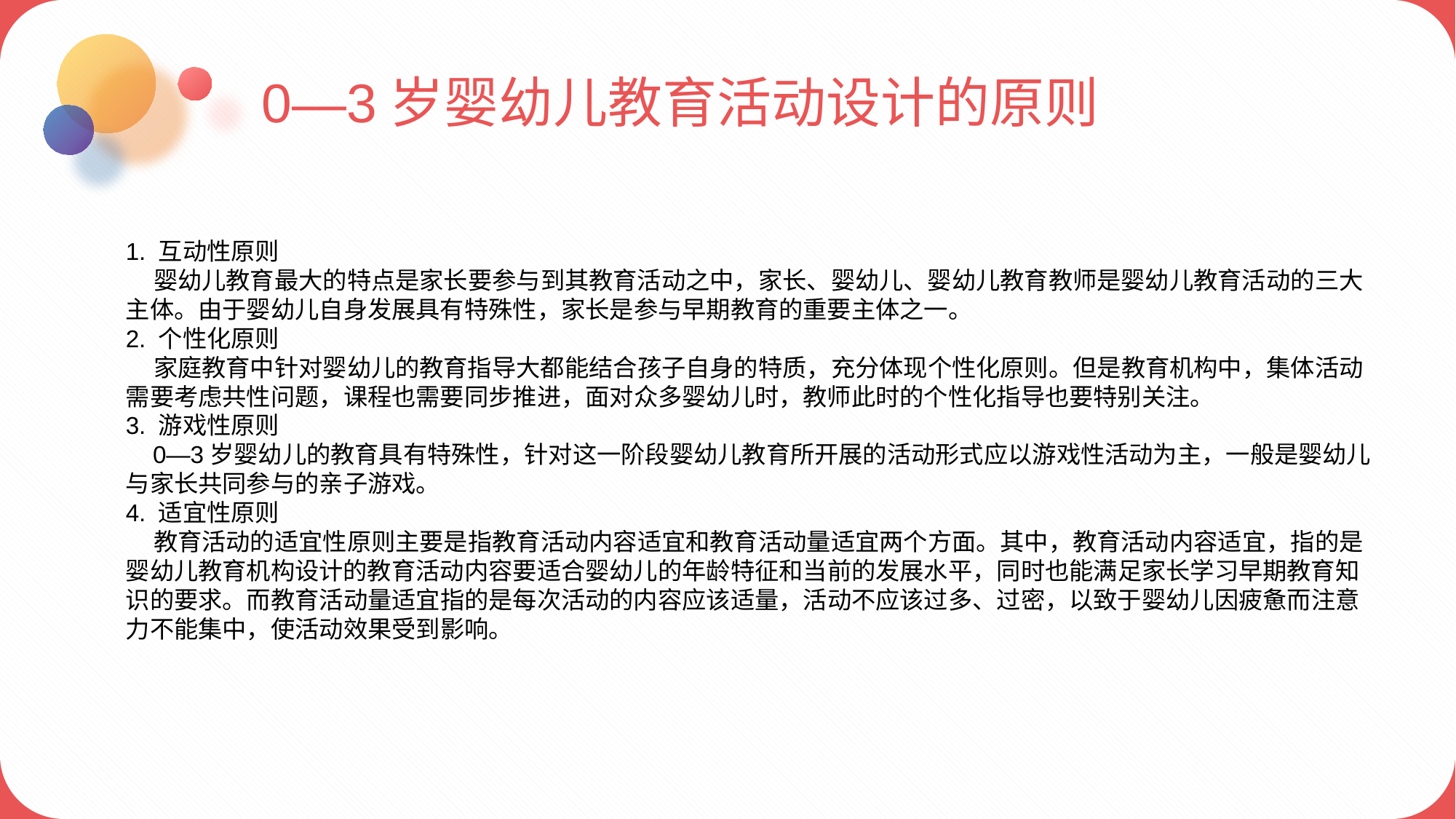

0—3岁婴幼儿教育活动设计的原则
1. 互动性原则
    婴幼儿教育最大的特点是家长要参与到其教育活动之中，家长、婴幼儿、婴幼儿教育教师是婴幼儿教育活动的三大主体。由于婴幼儿自身发展具有特殊性，家长是参与早期教育的重要主体之一。
2. 个性化原则
    家庭教育中针对婴幼儿的教育指导大都能结合孩子自身的特质，充分体现个性化原则。但是教育机构中，集体活动需要考虑共性问题，课程也需要同步推进，面对众多婴幼儿时，教师此时的个性化指导也要特别关注。
3. 游戏性原则
    0—3岁婴幼儿的教育具有特殊性，针对这一阶段婴幼儿教育所开展的活动形式应以游戏性活动为主，一般是婴幼儿与家长共同参与的亲子游戏。
4. 适宜性原则
    教育活动的适宜性原则主要是指教育活动内容适宜和教育活动量适宜两个方面。其中，教育活动内容适宜，指的是婴幼儿教育机构设计的教育活动内容要适合婴幼儿的年龄特征和当前的发展水平，同时也能满足家长学习早期教育知识的要求。而教育活动量适宜指的是每次活动的内容应该适量，活动不应该过多、过密，以致于婴幼儿因疲惫而注意力不能集中，使活动效果受到影响。